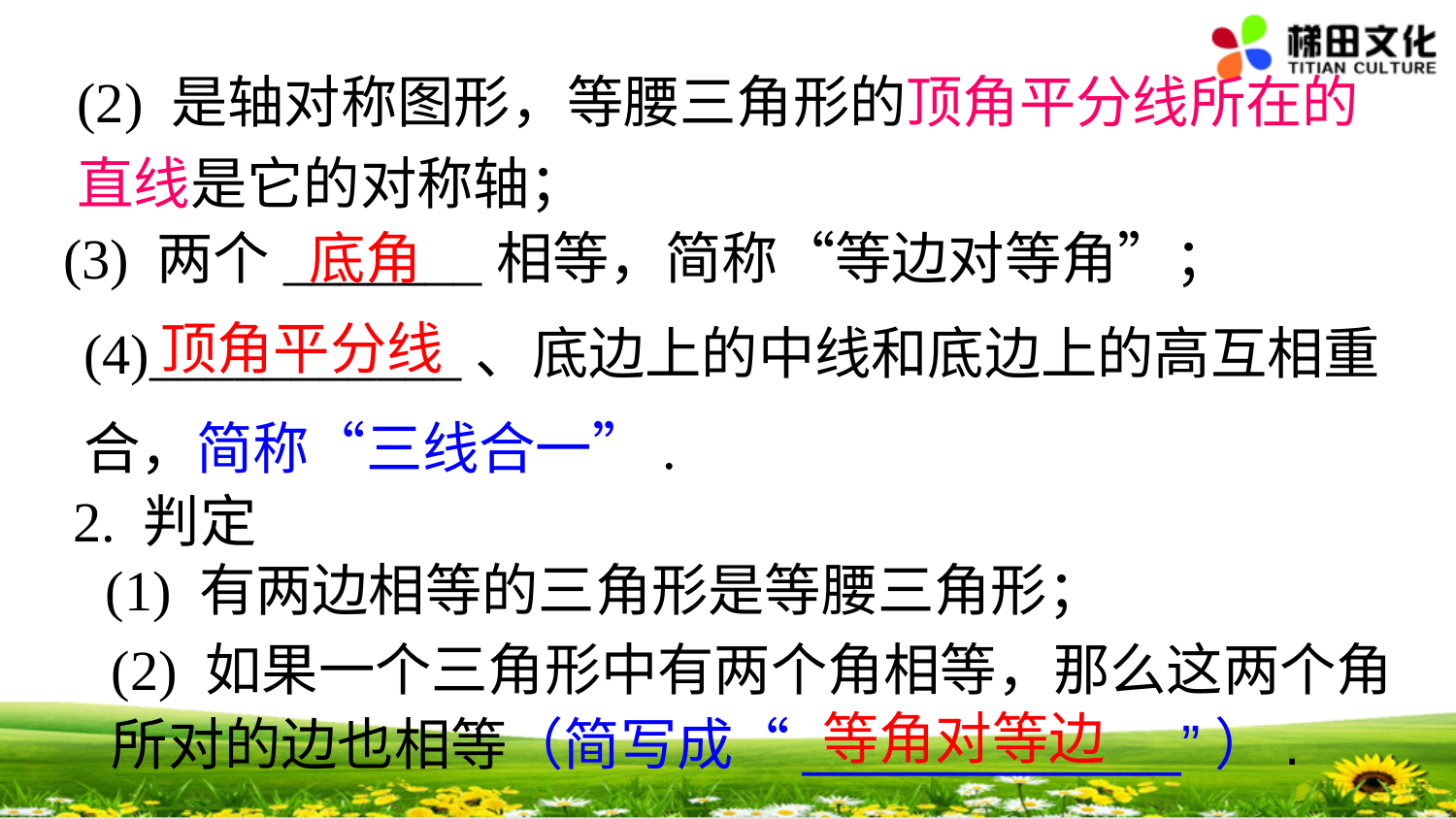

(2) 是轴对称图形，等腰三角形的顶角平分线所在的直线是它的对称轴；
(3) 两个_______相等，简称“等边对等角”；
底角
(4)___________、底边上的中线和底边上的高互相重合，简称“三线合一”.
顶角平分线
2. 判定
(1) 有两边相等的三角形是等腰三角形；
(2) 如果一个三角形中有两个角相等，那么这两个角所对的边也相等（简写成“____________”）.
等角对等边